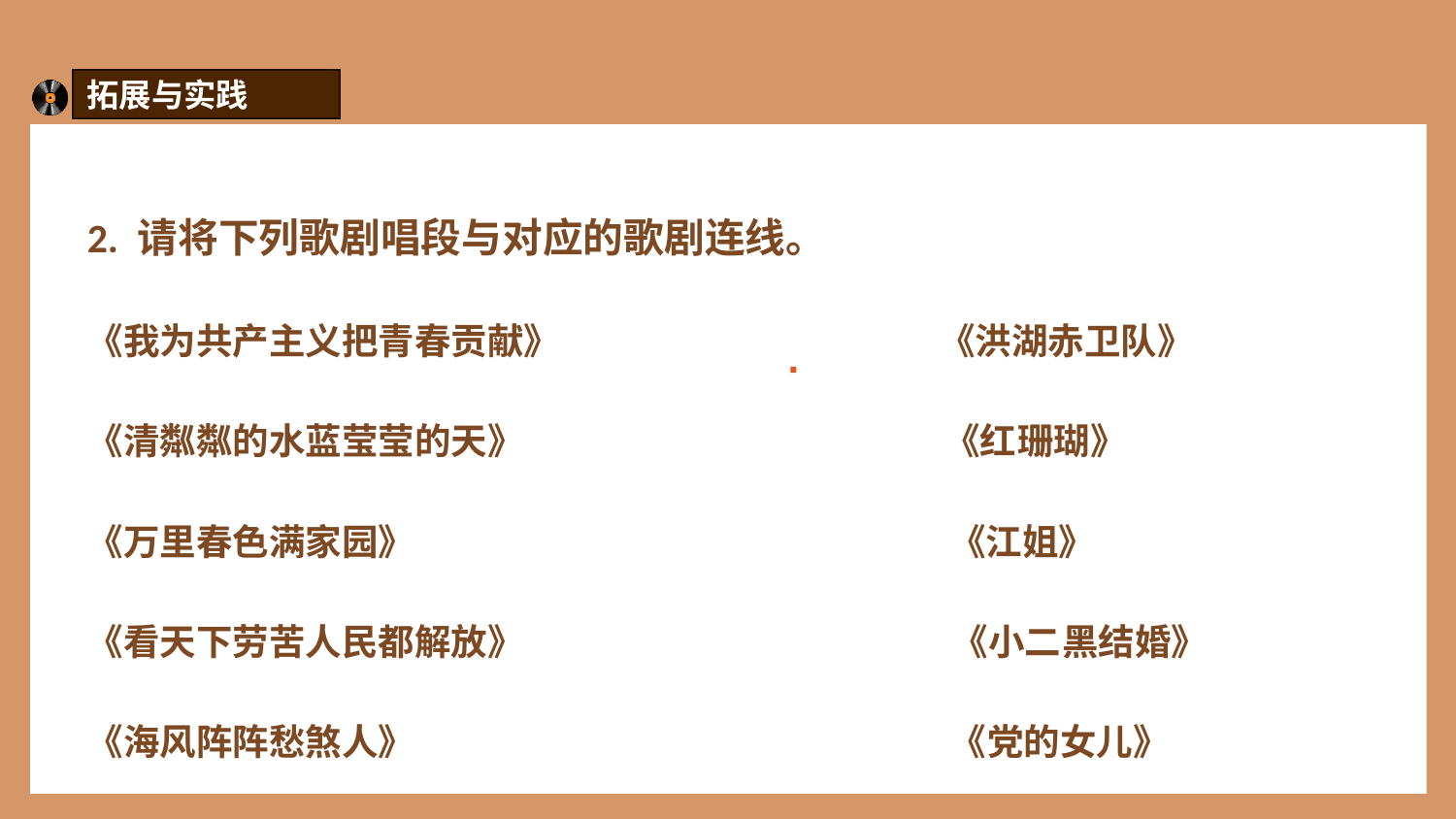

拓展与实践
2. 请将下列歌剧唱段与对应的歌剧连线。
《我为共产主义把青春贡献》                                              《洪湖赤卫队》
《清粼粼的水蓝莹莹的天》                                                   《红珊瑚》
《万里春色满家园》                                                                 《江姐》
《看天下劳苦人民都解放》                                                    《小二黑结婚》
《海风阵阵愁煞人》                                                                 《党的女儿》